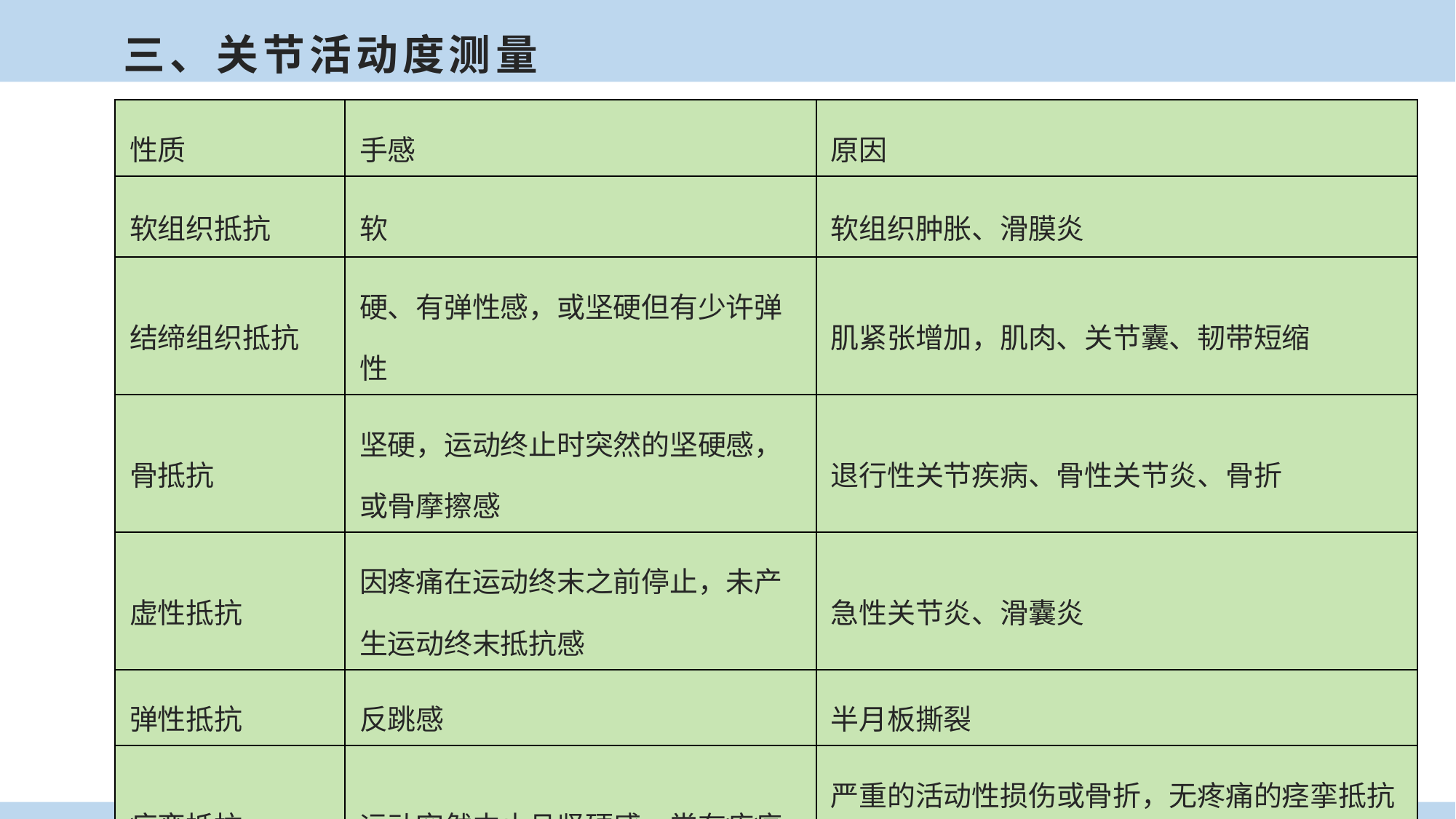

三、关节活动度测量
| 性质 | 手感 | 原因 |
| --- | --- | --- |
| 软组织抵抗 | 软 | 软组织肿胀、滑膜炎 |
| 结缔组织抵抗 | 硬、有弹性感，或坚硬但有少许弹性 | 肌紧张增加，肌肉、关节囊、韧带短缩 |
| 骨抵抗 | 坚硬，运动终止时突然的坚硬感，或骨摩擦感 | 退行性关节疾病、骨性关节炎、骨折 |
| 虚性抵抗 | 因疼痛在运动终末之前停止，未产生运动终末抵抗感 | 急性关节炎、滑囊炎 |
| 弹性抵抗 | 反跳感 | 半月板撕裂 |
| 痉挛抵抗 | 运动突然中止且坚硬感，常有疼痛 | 严重的活动性损伤或骨折，无疼痛的痉挛抵抗提示肌张力增高 |